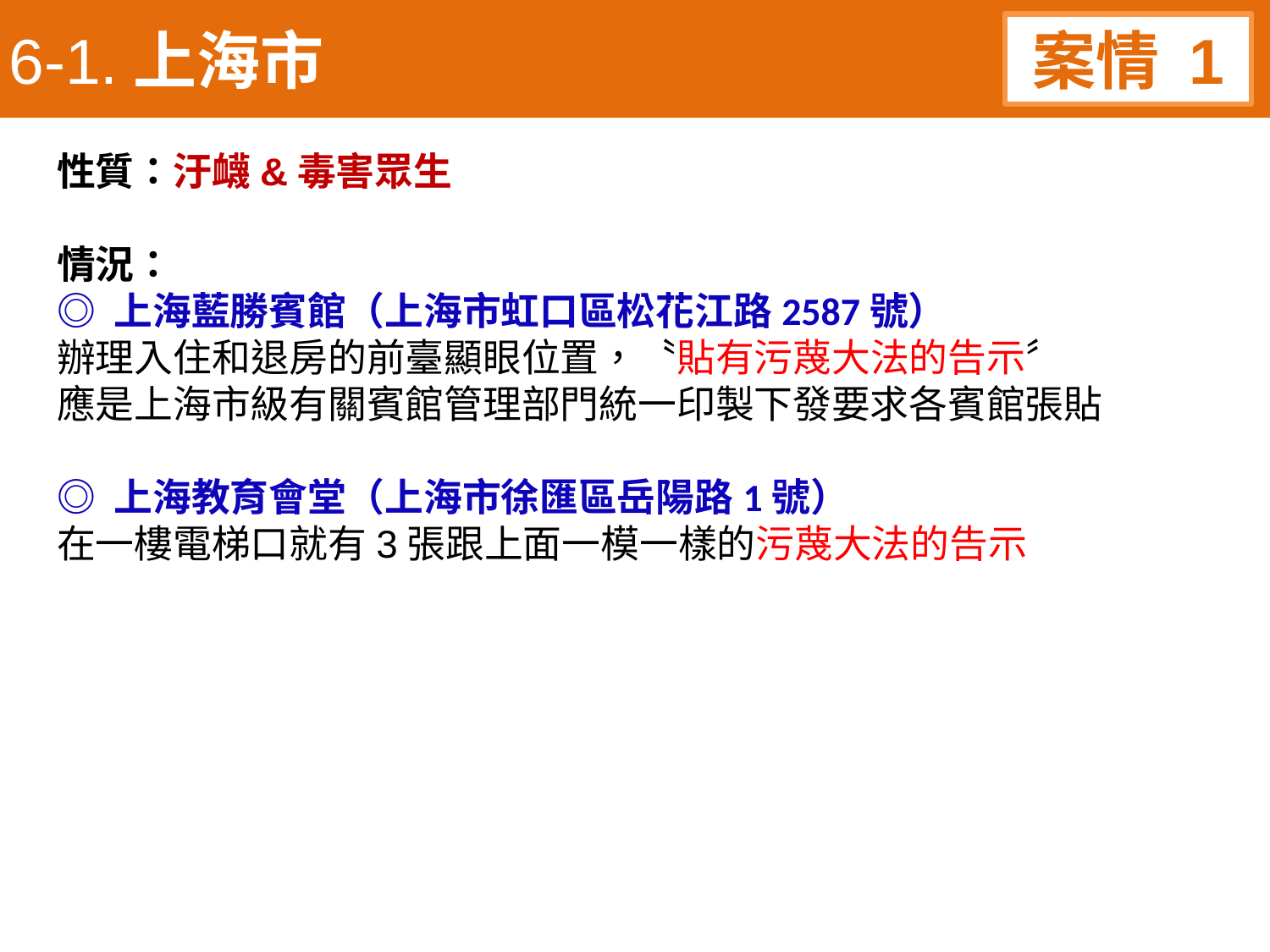

6-1.上海市
案情 1

性質：汙衊&毒害眾生

情況：
◎ 上海藍勝賓館（上海市虹口區松花江路2587號）
辦理入住和退房的前臺顯眼位置，〝貼有污蔑大法的告示〞
應是上海市級有關賓館管理部門統一印製下發要求各賓館張貼

◎ 上海教育會堂（上海市徐匯區岳陽路1號）
在一樓電梯口就有3張跟上面一模一樣的污蔑大法的告示